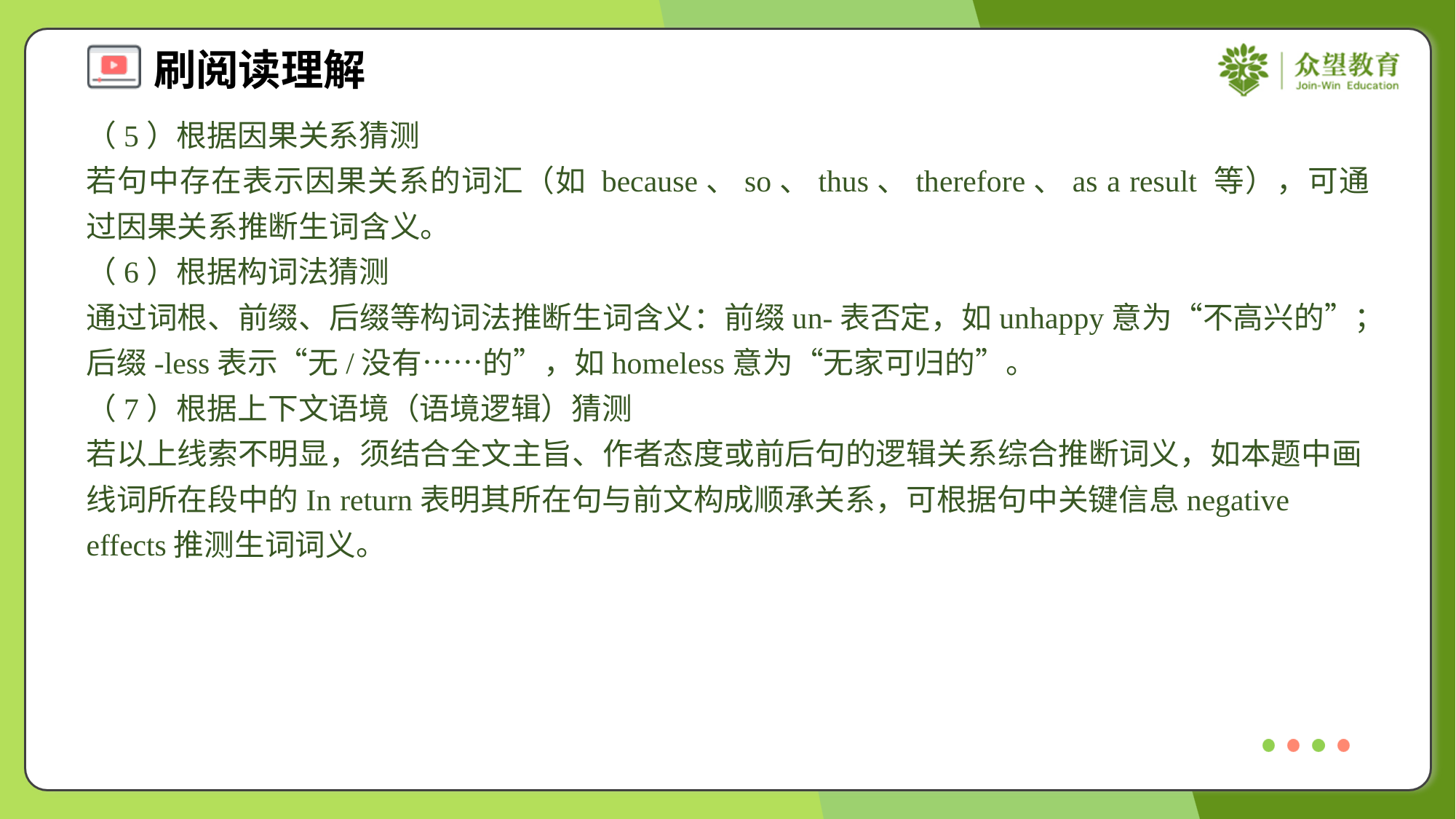

（5）根据因果关系猜测
若句中存在表示因果关系的词汇（如 because、so、thus、therefore、as a result 等），可通过因果关系推断生词含义。
（6）根据构词法猜测
通过词根、前缀、后缀等构词法推断生词含义：前缀un-表否定，如unhappy意为“不高兴的”；后缀-less表示“无/没有……的”，如homeless意为“无家可归的”。
（7）根据上下文语境（语境逻辑）猜测
若以上线索不明显，须结合全文主旨、作者态度或前后句的逻辑关系综合推断词义，如本题中画线词所在段中的In return表明其所在句与前文构成顺承关系，可根据句中关键信息negative effects推测生词词义。